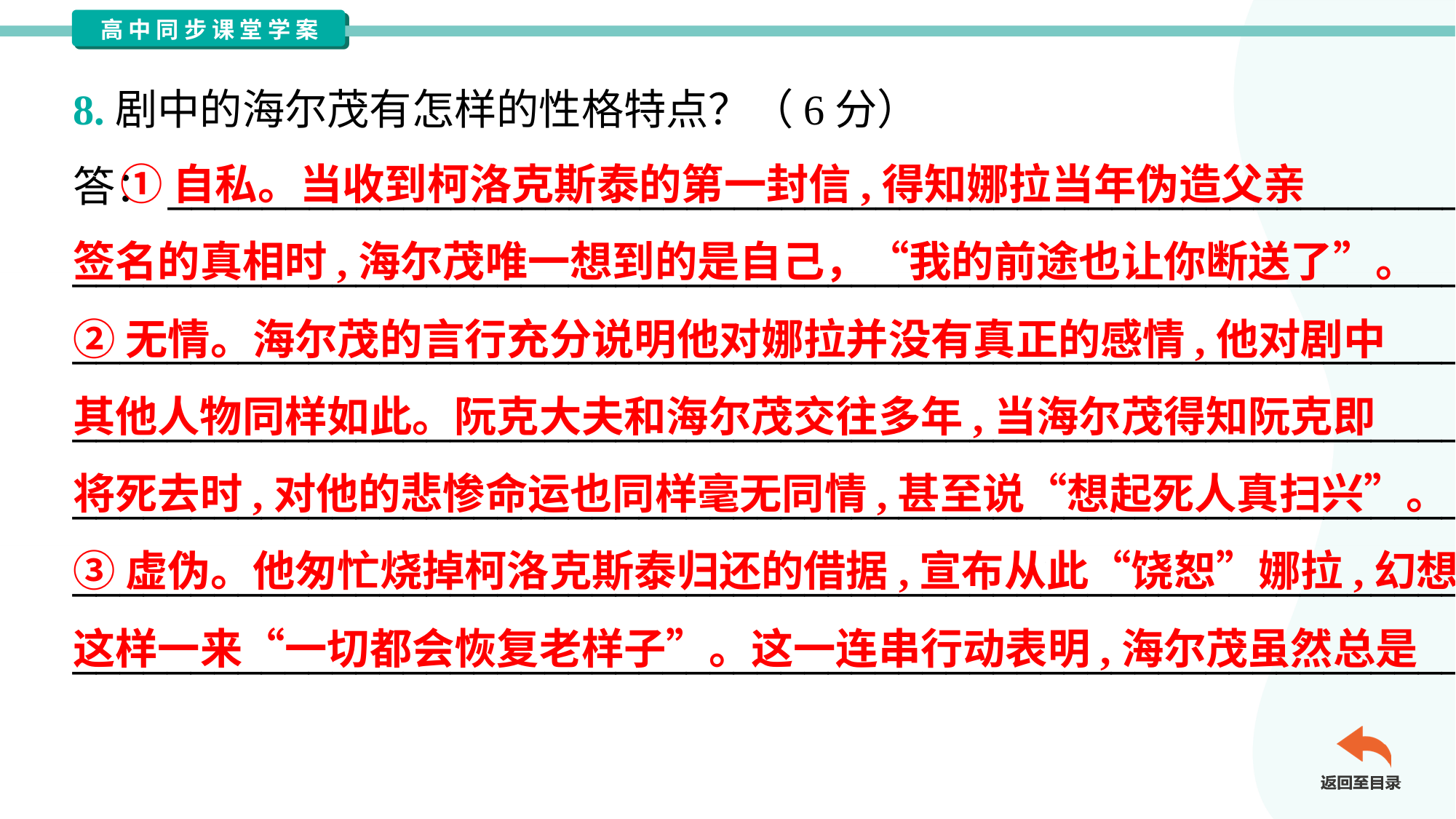

8.剧中的海尔茂有怎样的性格特点？（6分）
答：_________________________________________________________
_____________________________________________________________
_____________________________________________________________
_____________________________________________________________
_____________________________________________________________
_____________________________________________________________
_____________________________________________________________
     ①自私。当收到柯洛克斯泰的第一封信,得知娜拉当年伪造父亲
签名的真相时,海尔茂唯一想到的是自己，“我的前途也让你断送了”。
②无情。海尔茂的言行充分说明他对娜拉并没有真正的感情,他对剧中
其他人物同样如此。阮克大夫和海尔茂交往多年,当海尔茂得知阮克即
将死去时,对他的悲惨命运也同样毫无同情,甚至说“想起死人真扫兴”。
③虚伪。他匆忙烧掉柯洛克斯泰归还的借据,宣布从此“饶恕”娜拉,幻想
这样一来“一切都会恢复老样子”。这一连串行动表明,海尔茂虽然总是